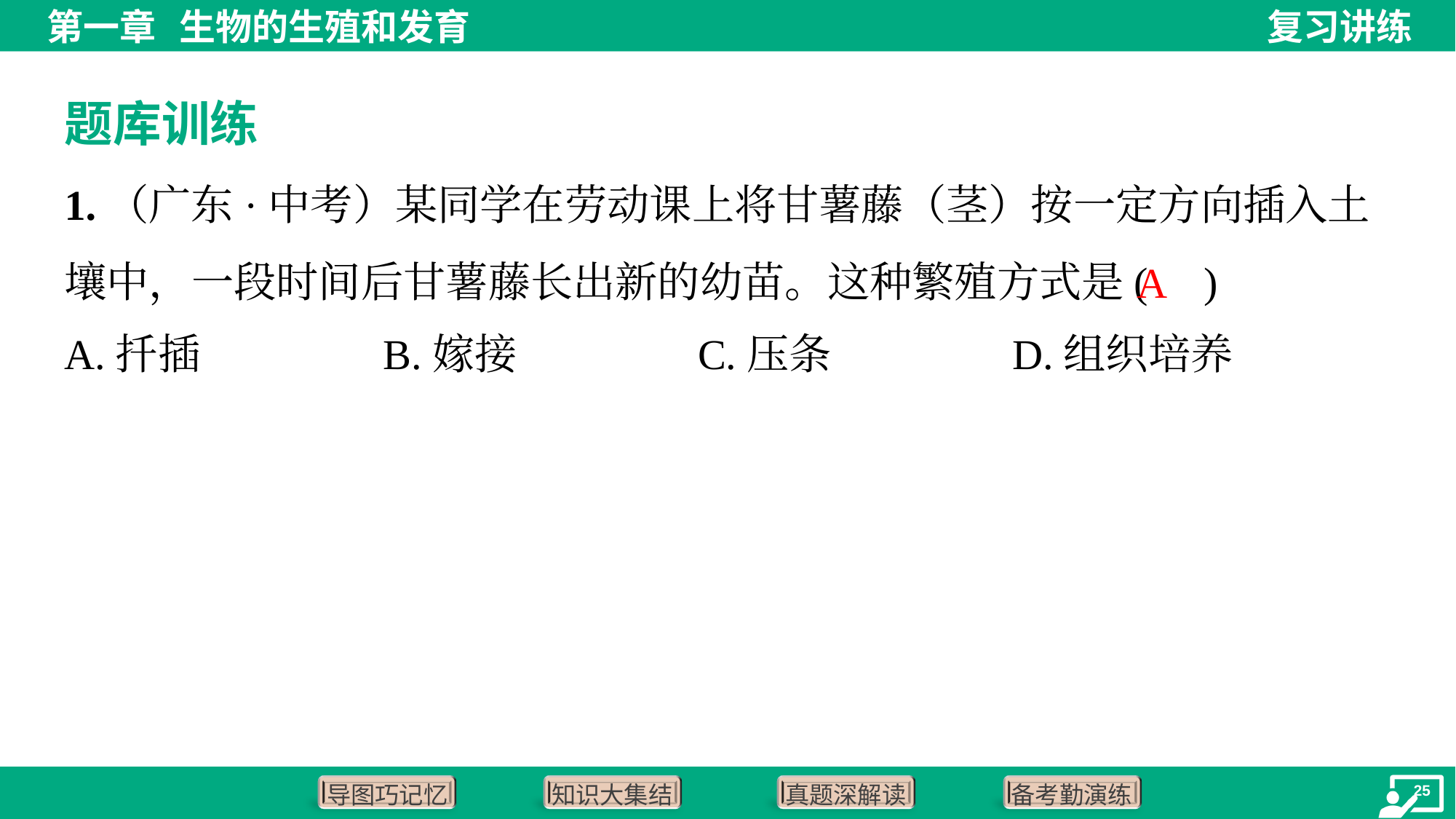

题库训练
1.（广东·中考）某同学在劳动课上将甘薯藤（茎）按一定方向插入土壤中，一段时间后甘薯藤长出新的幼苗。这种繁殖方式是(     )
A
A.扦插	B.嫁接	C.压条	D.组织培养